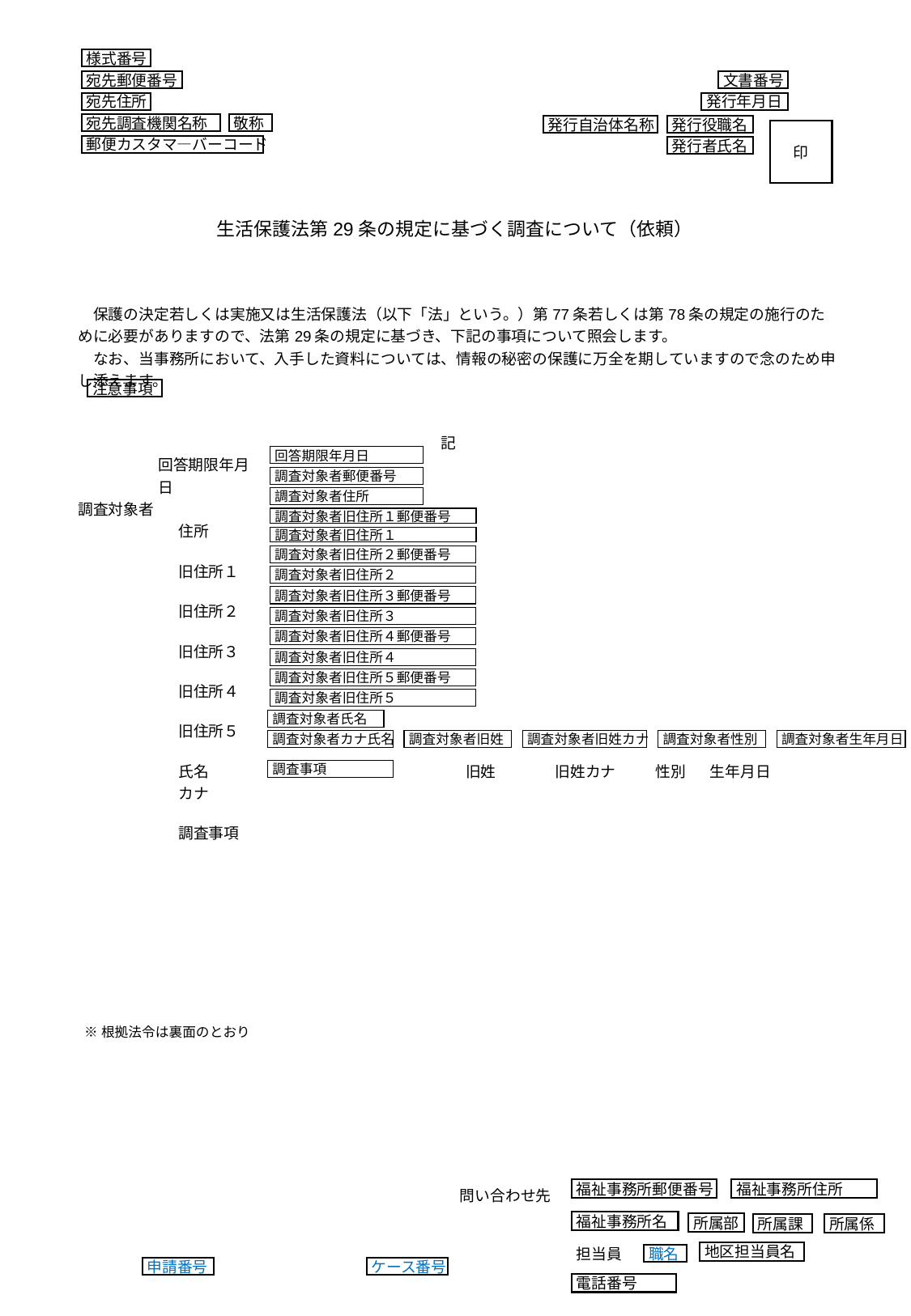

様式番号
宛先郵便番号
文書番号

宛先住所
発行年月日
宛先調査機関名称
敬称
発行自治体名称
発行役職名
印
郵便カスタマ―バーコード
発行者氏名
生活保護法第29条の規定に基づく調査について（依頼）
| 保護の決定若しくは実施又は生活保護法（以下「法」という。）第77条若しくは第78条の規定の施行のために必要がありますので、法第29条の規定に基づき、下記の事項について照会します。 　なお、当事務所において、入手した資料については、情報の秘密の保護に万全を期していますので念のため申し添えます。 |  |  |  |  |  |  |  |  |  |  |  |  |  |  |
| --- | --- | --- | --- | --- | --- | --- | --- | --- | --- | --- | --- | --- | --- | --- |
| 記 |  |  |  |  |  |  |  |  |  |  |  |  |  |  |
|  |  | 回答期限年月日 |  |  |  |  |  |  |  |  |  |  |  |  |
| 調査対象者 |  |  |  |  |  |  |  |  |  |  |  |  |  |  |
|  |  |  | 住所 |  |  |  |  |  |  |  |  |  |  |  |
|  |  |  |  |  |  |  |  |  |  |  |  |  |  |  |
|  |  |  | 旧住所１ |  |  |  |  |  |  |  |  |  |  |  |
|  |  |  |  |  |  |  |  |  |  |  |  |  |  |  |
|  |  |  | 旧住所２ |  |  |  |  |  |  |  |  |  |  |  |
|  |  |  |  |  |  |  |  |  |  |  |  |  |  |  |
|  |  |  | 旧住所３ |  |  |  |  |  |  |  |  |  |  |  |
|  |  |  |  |  |  |  |  |  |  |  |  |  |  |  |
|  |  |  | 旧住所４ |  |  |  |  |  |  |  |  |  |  |  |
|  |  |  |  |  |  |  |  |  |  |  |  |  |  |  |
|  |  |  | 旧住所５ |  |  |  |  |  |  |  |  |  |  |  |
|  |  |  |  |  |  |  |  |  |  |  |  |  |  |  |
|  |  |  | 氏名 |  |  |  |  | 旧姓 | 旧姓カナ | 性別 | 生年月日 |  |  |  |
|  |  |  | カナ |  |  |  |  |  |  |  |  |  |  |  |
|  |  |  |  |  |  |  |  |  |  |  |  |  |  |  |
|  |  |  | 調査事項 |  |  |  |  |  |  |  |  |  |  |  |
|  |  |  |  |  |  |  |  |  |  |  |  |  |  |  |
注意事項
回答期限年月日
調査対象者郵便番号
調査対象者住所
調査対象者旧住所１郵便番号
調査対象者旧住所１
調査対象者旧住所２郵便番号
調査対象者旧住所２
調査対象者旧住所３郵便番号
調査対象者旧住所３
調査対象者旧住所４郵便番号
調査対象者旧住所４
調査対象者旧住所５郵便番号
調査対象者旧住所５
調査対象者氏名
調査対象者カナ氏名
調査対象者旧姓
調査対象者旧姓カナ
調査対象者性別
調査対象者生年月日
調査事項
※根拠法令は裏面のとおり
福祉事務所郵便番号
福祉事務所住所
問い合わせ先
福祉事務所名
所属部
所属課
所属係
地区担当員名
担当員
電話番号
職名
申請番号
ケース番号